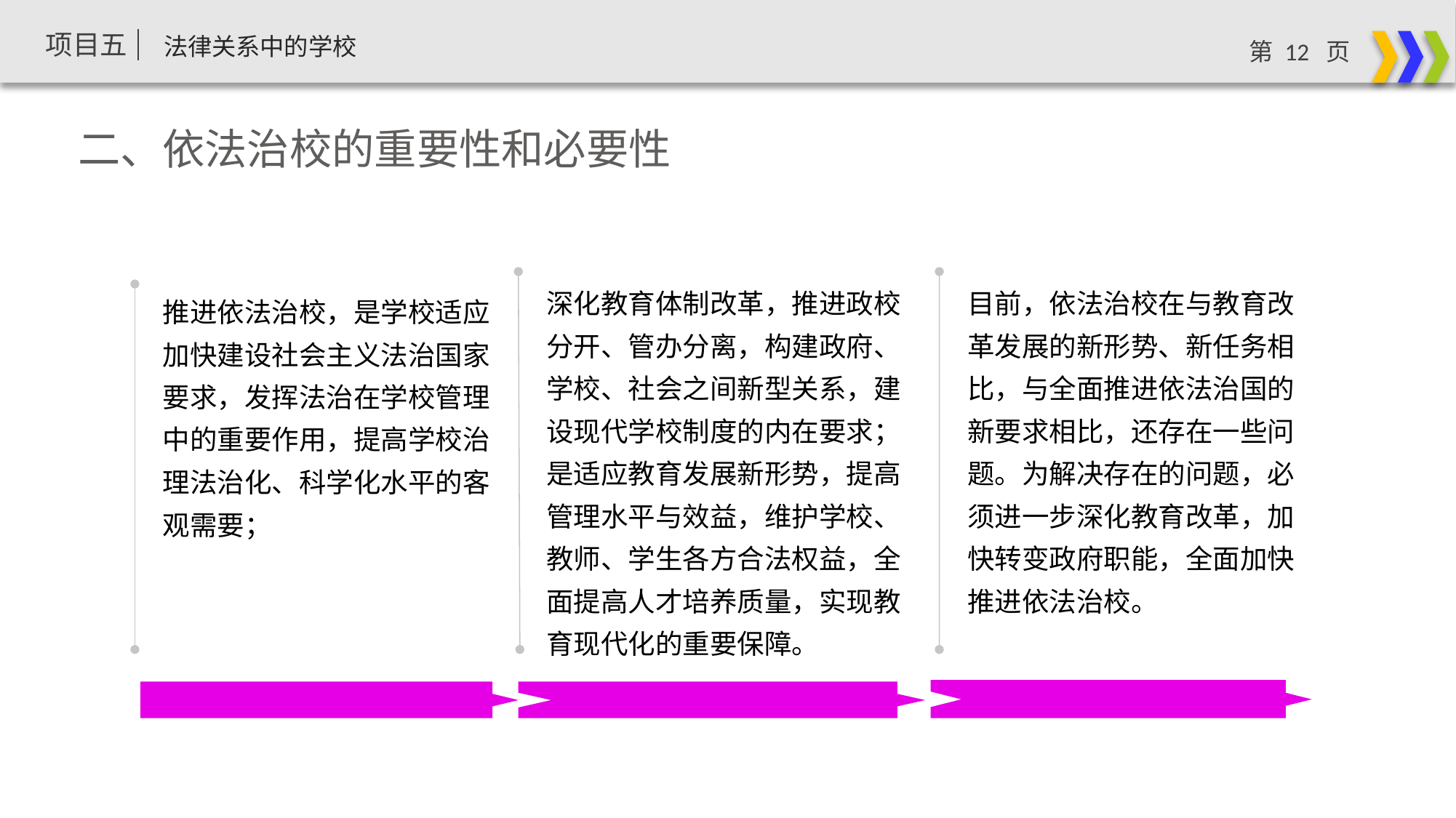

二、依法治校的重要性和必要性
深化教育体制改革，推进政校分开、管办分离，构建政府、学校、社会之间新型关系，建设现代学校制度的内在要求；是适应教育发展新形势，提高管理水平与效益，维护学校、教师、学生各方合法权益，全面提高人才培养质量，实现教育现代化的重要保障。
目前，依法治校在与教育改革发展的新形势、新任务相比，与全面推进依法治国的新要求相比，还存在一些问题。为解决存在的问题，必须进一步深化教育改革，加快转变政府职能，全面加快推进依法治校。
推进依法治校，是学校适应加快建设社会主义法治国家要求，发挥法治在学校管理中的重要作用，提高学校治理法治化、科学化水平的客观需要；